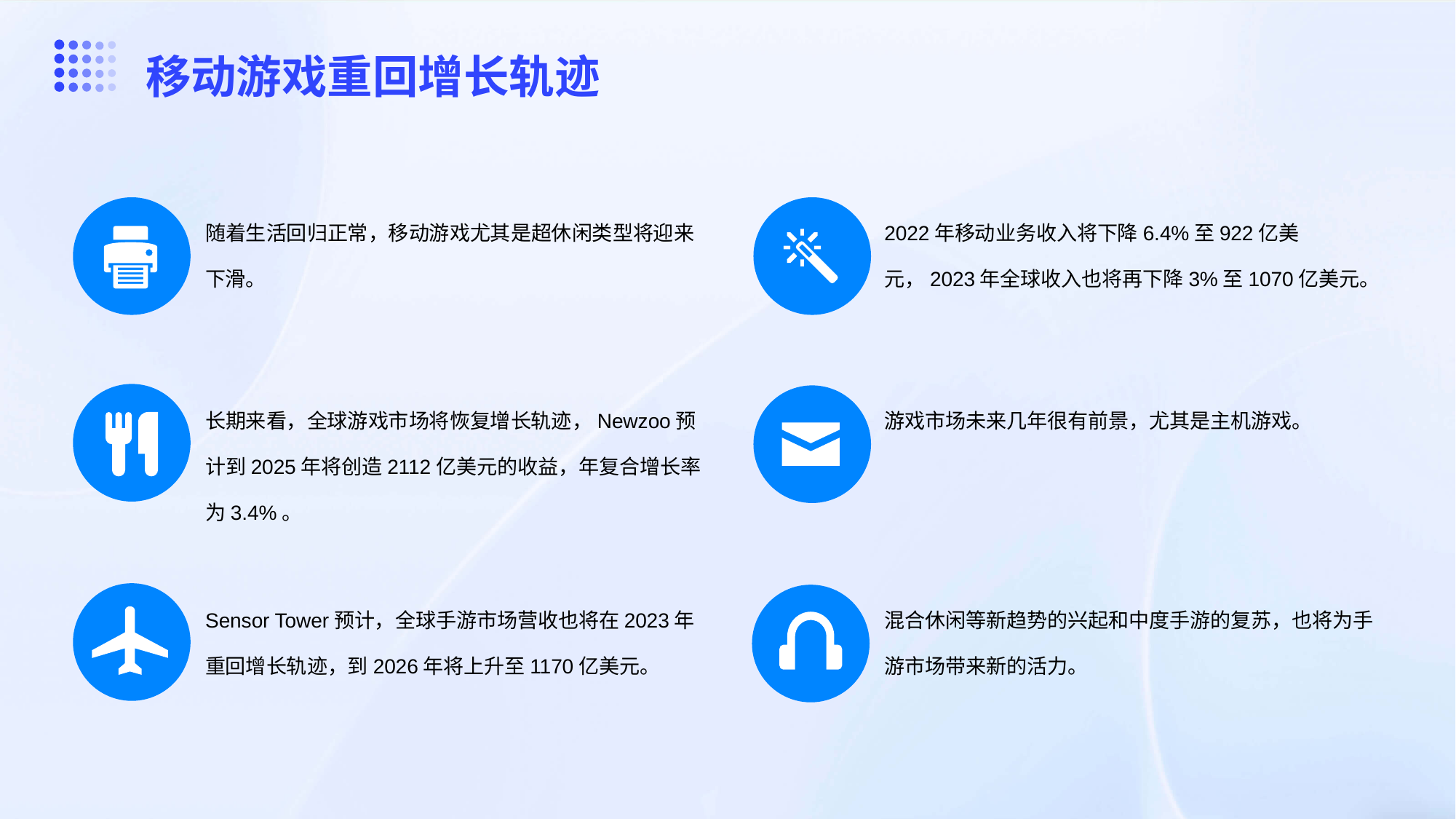

移动游戏重回增长轨迹

随着生活回归正常，移动游戏尤其是超休闲类型将迎来下滑。
2022年移动业务收入将下降6.4%至922亿美元，2023年全球收入也将再下降3%至1070亿美元。

长期来看，全球游戏市场将恢复增长轨迹，Newzoo预计到2025年将创造2112亿美元的收益，年复合增长率为3.4%。
游戏市场未来几年很有前景，尤其是主机游戏。

Sensor Tower预计，全球手游市场营收也将在2023年重回增长轨迹，到2026年将上升至1170亿美元。
混合休闲等新趋势的兴起和中度手游的复苏，也将为手游市场带来新的活力。